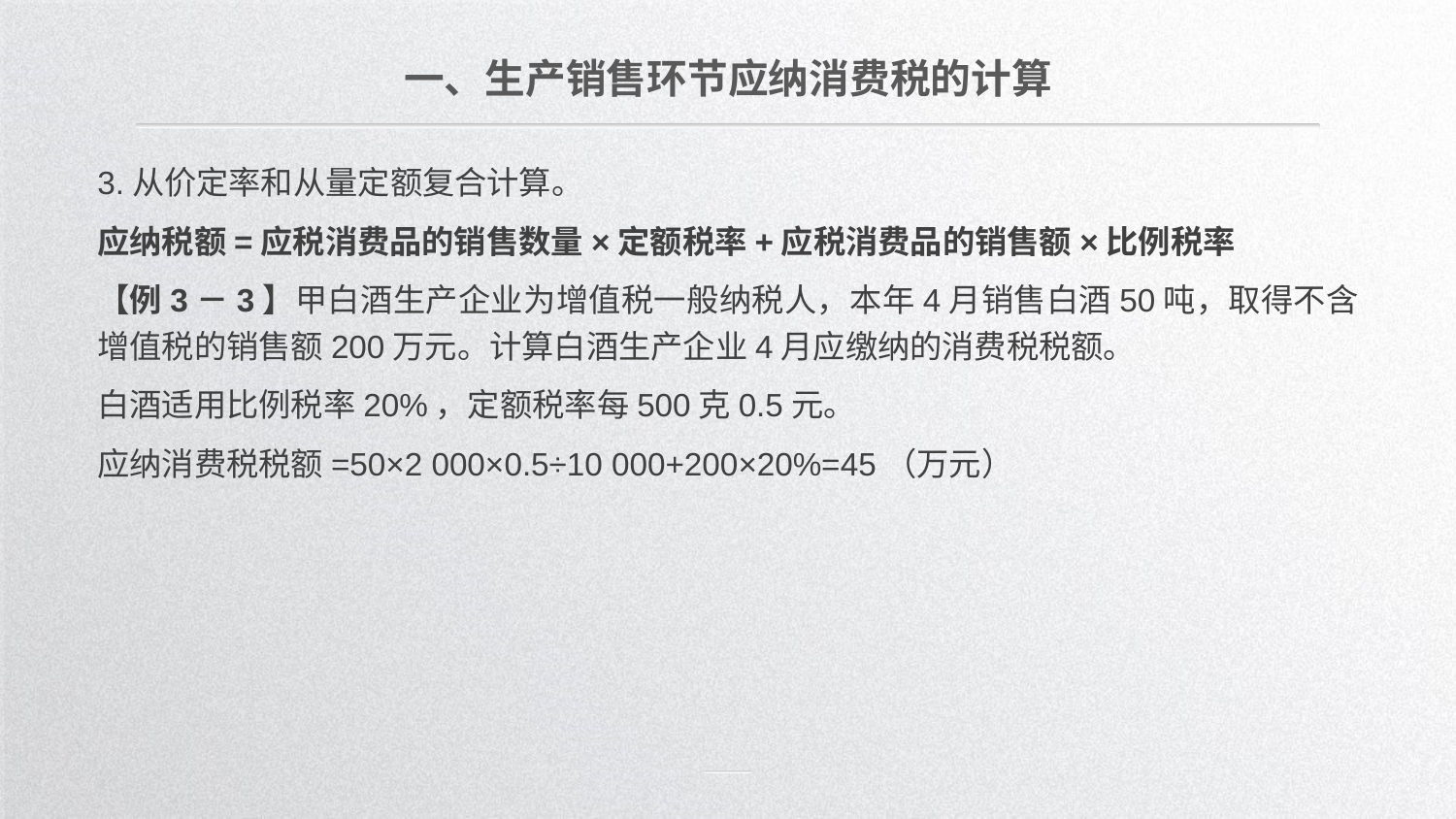

一、生产销售环节应纳消费税的计算
3.从价定率和从量定额复合计算。
应纳税额=应税消费品的销售数量×定额税率+应税消费品的销售额×比例税率
【例3－3】甲白酒生产企业为增值税一般纳税人，本年4月销售白酒50吨，取得不含增值税的销售额200万元。计算白酒生产企业4月应缴纳的消费税税额。
白酒适用比例税率20%，定额税率每500克0.5元。
应纳消费税税额=50×2 000×0.5÷10 000+200×20%=45（万元）